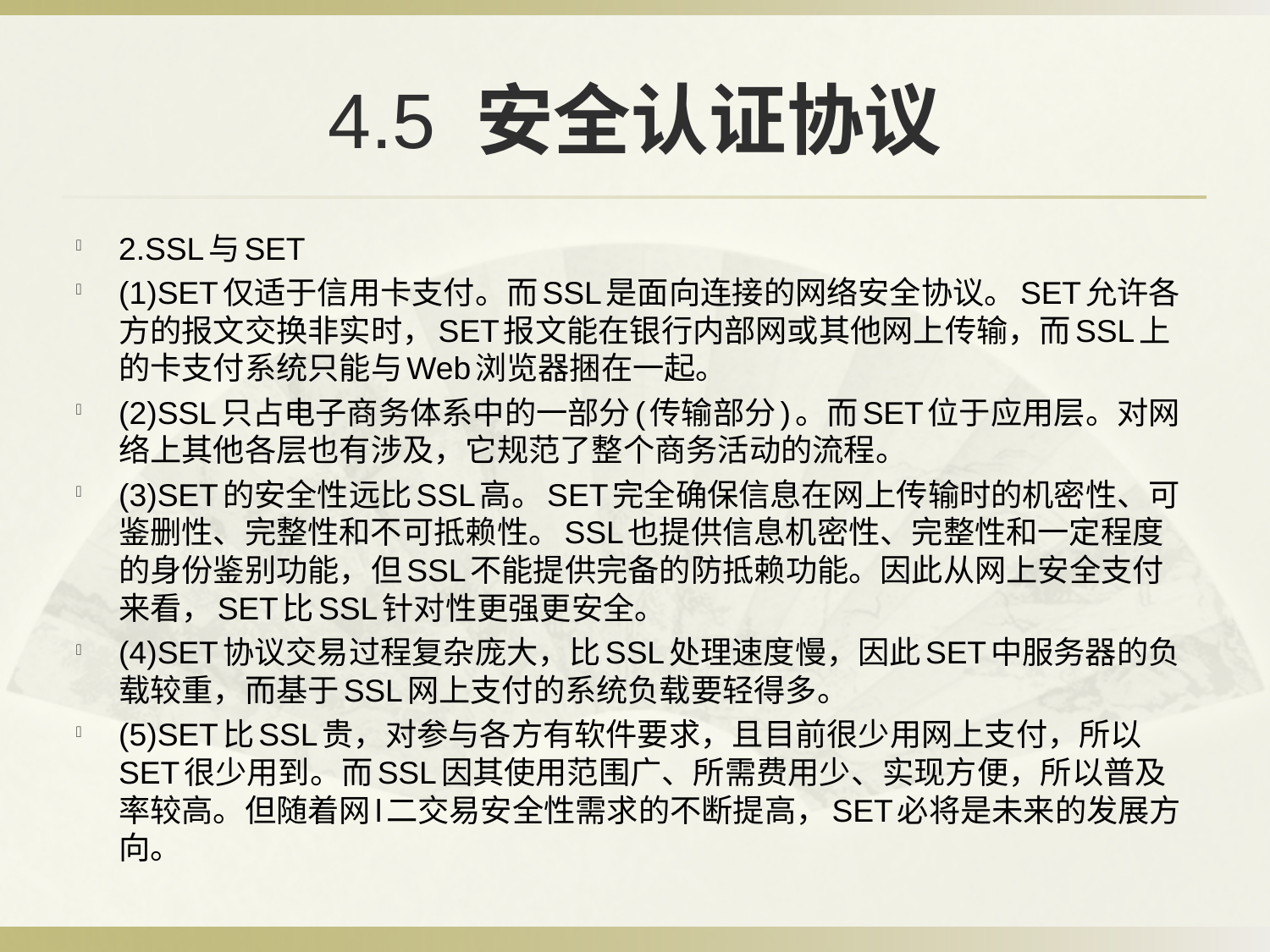

# 4.5 安全认证协议
2.SSL与SET
(1)SET仅适于信用卡支付。而SSL是面向连接的网络安全协议。SET允许各方的报文交换非实时，SET报文能在银行内部网或其他网上传输，而SSL上的卡支付系统只能与Web浏览器捆在一起。
(2)SSL只占电子商务体系中的一部分(传输部分)。而SET位于应用层。对网络上其他各层也有涉及，它规范了整个商务活动的流程。
(3)SET的安全性远比SSL高。SET完全确保信息在网上传输时的机密性、可鉴删性、完整性和不可抵赖性。SSL也提供信息机密性、完整性和一定程度的身份鉴别功能，但SSL不能提供完备的防抵赖功能。因此从网上安全支付来看，SET比SSL针对性更强更安全。
(4)SET协议交易过程复杂庞大，比SSL处理速度慢，因此SET中服务器的负载较重，而基于SSL网上支付的系统负载要轻得多。
(5)SET比SSL贵，对参与各方有软件要求，且目前很少用网上支付，所以SET很少用到。而SSL因其使用范围广、所需费用少、实现方便，所以普及率较高。但随着网l二交易安全性需求的不断提高，SET必将是未来的发展方向。